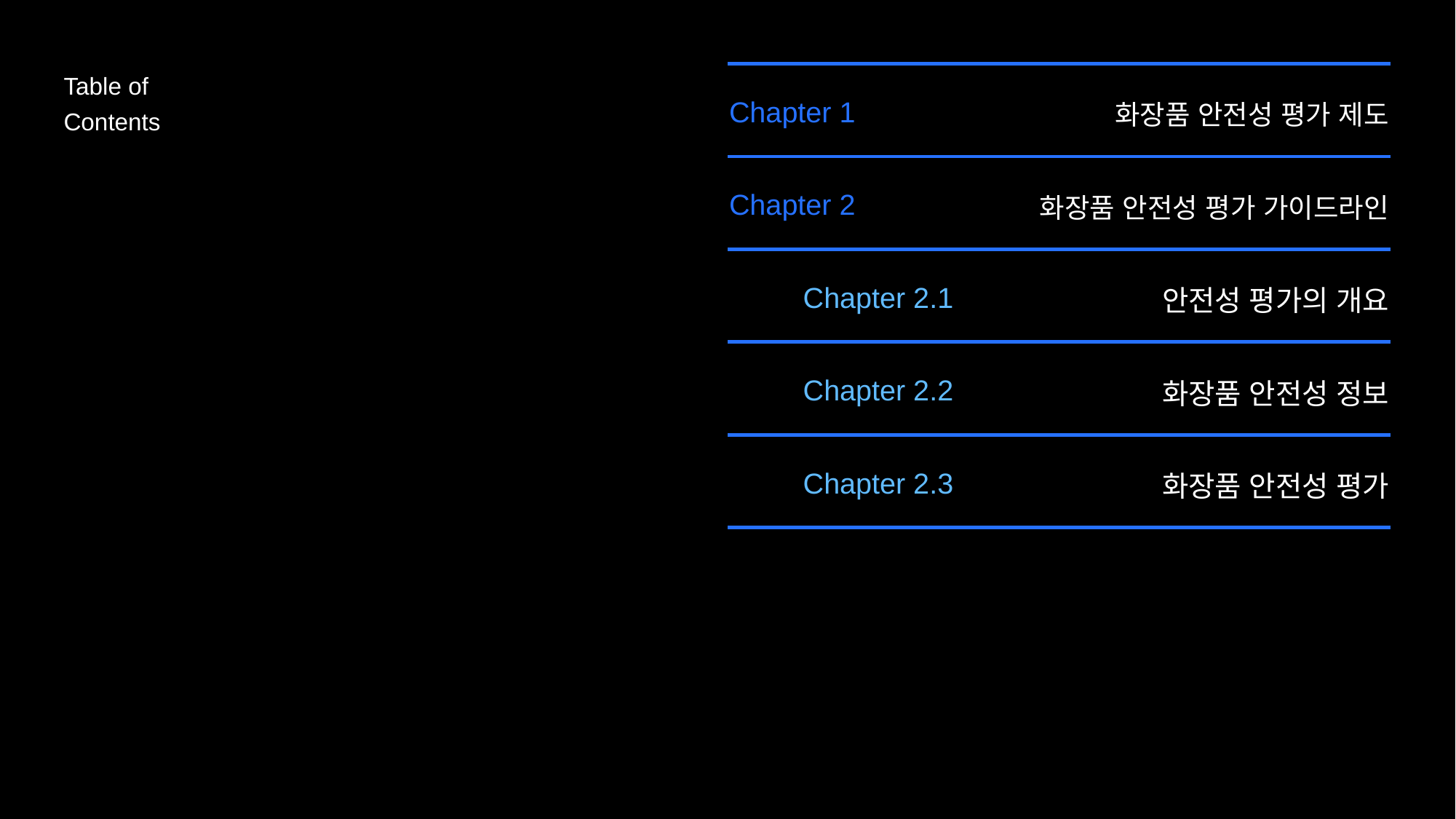

Table of
Contents
| Chapter 1 | 화장품 안전성 평가 제도 |
| --- | --- |
| Chapter 2 | 화장품 안전성 평가 가이드라인 |
| Chapter 2.1 | 안전성 평가의 개요 |
| Chapter 2.2 | 화장품 안전성 정보 |
| Chapter 2.3 | 화장품 안전성 평가 |